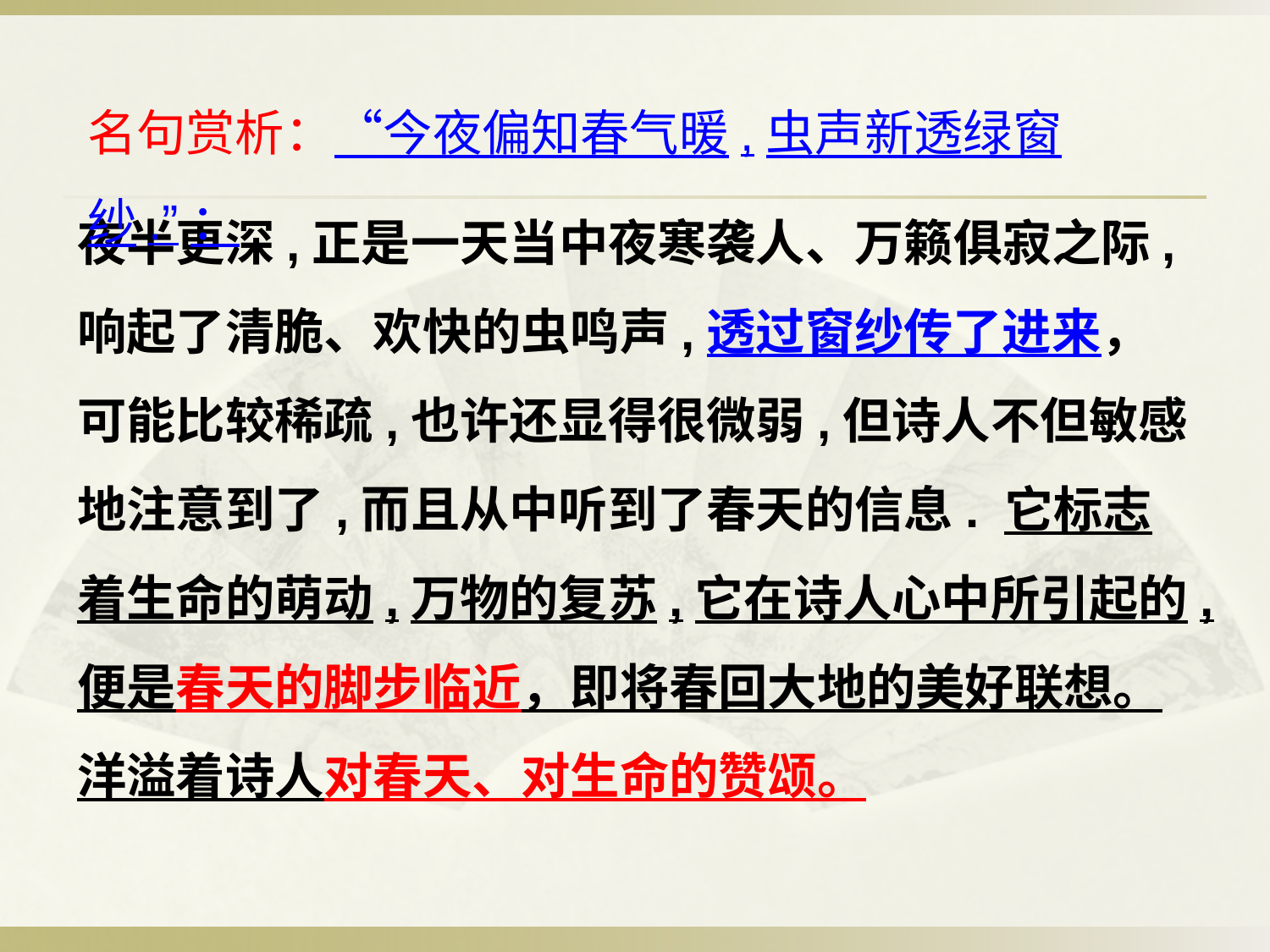

名句赏析：“今夜偏知春气暖,虫声新透绿窗纱.”：
夜半更深,正是一天当中夜寒袭人、万籁俱寂之际,响起了清脆、欢快的虫鸣声,透过窗纱传了进来，可能比较稀疏,也许还显得很微弱,但诗人不但敏感地注意到了,而且从中听到了春天的信息. 它标志着生命的萌动,万物的复苏,它在诗人心中所引起的,便是春天的脚步临近，即将春回大地的美好联想。洋溢着诗人对春天、对生命的赞颂。